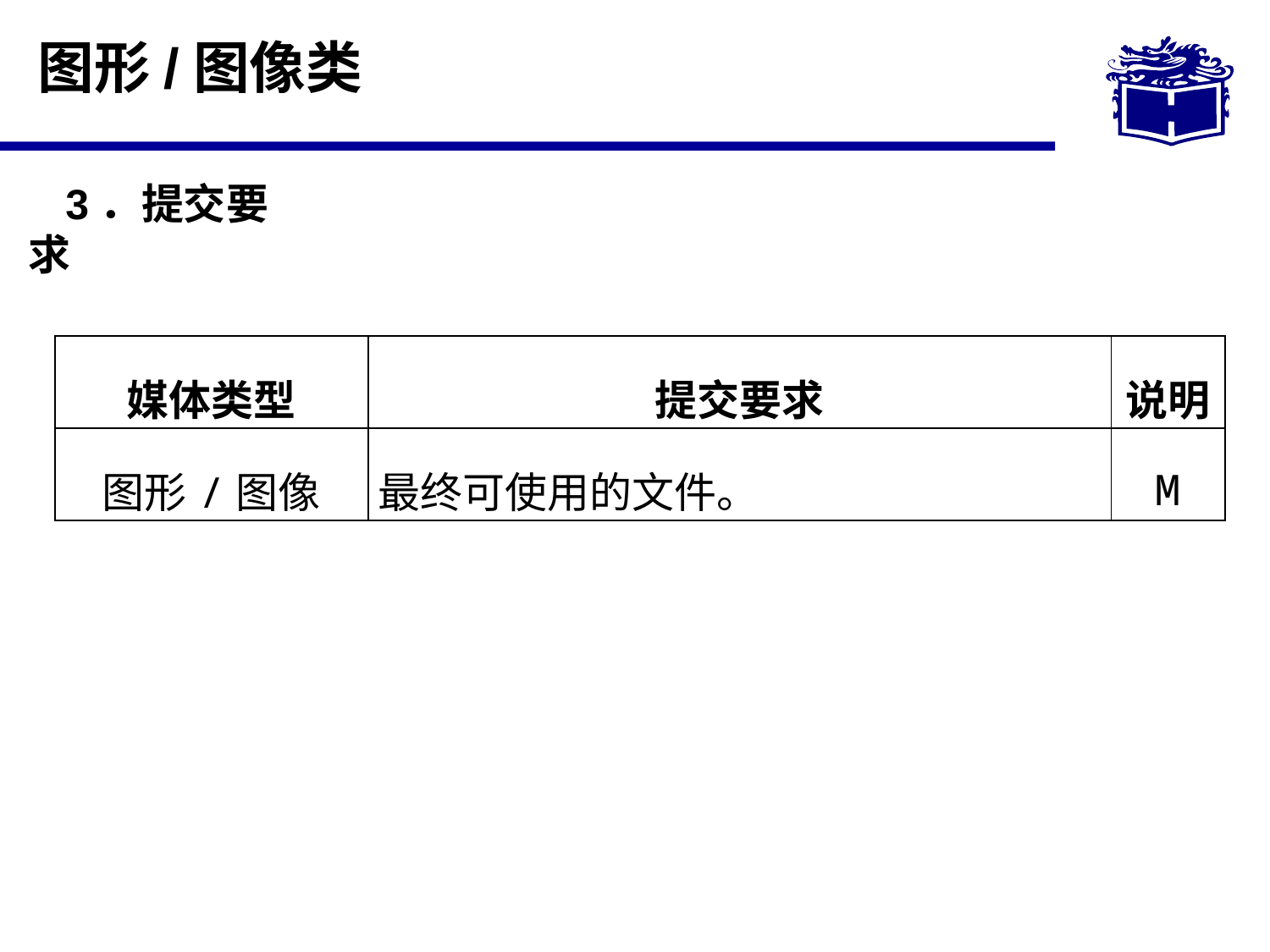

# 图形/图像类
3．提交要求
| 媒体类型 | 提交要求 | 说明 |
| --- | --- | --- |
| 图形/图像 | 最终可使用的文件。 | M |